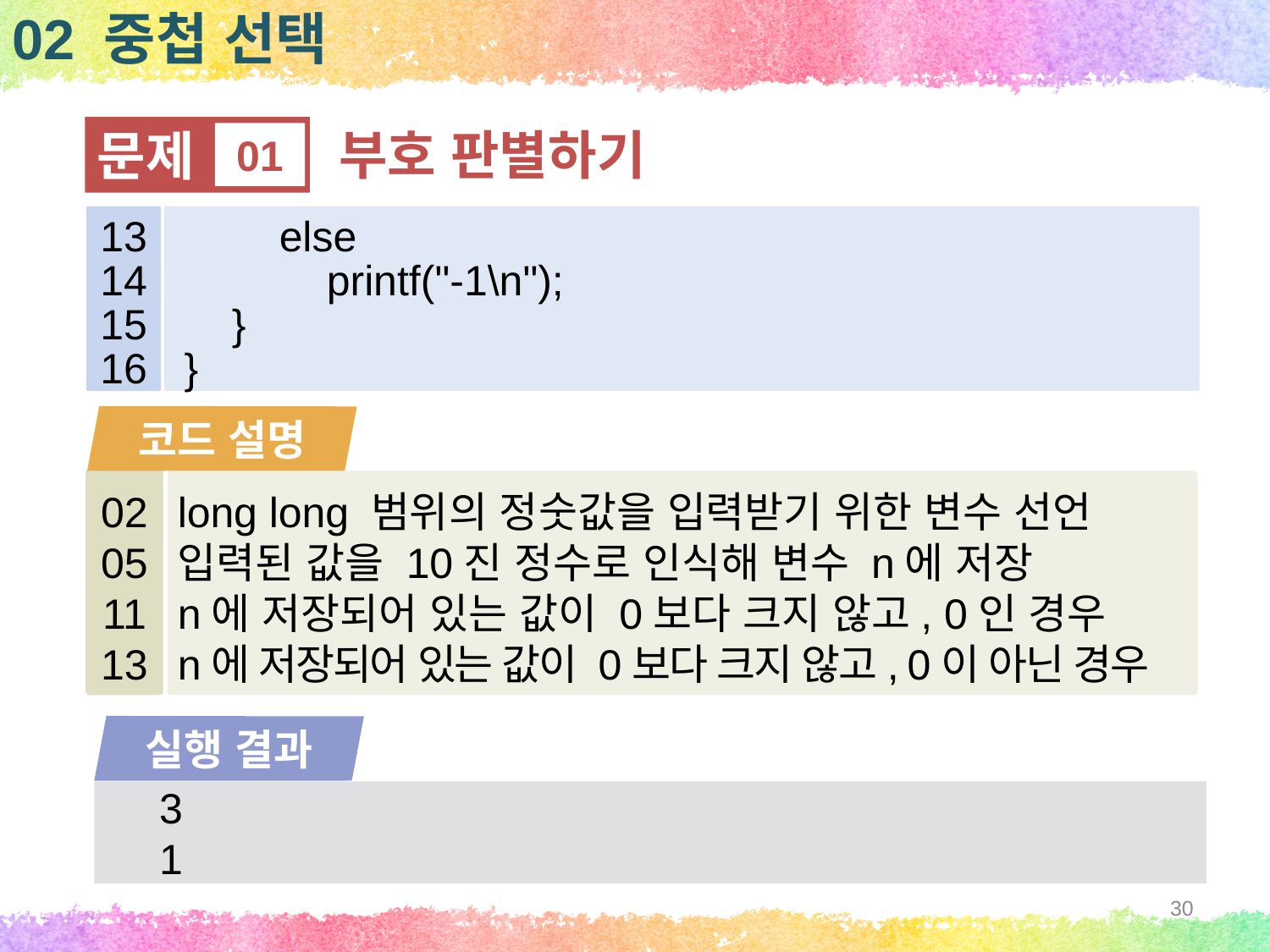

02 중첩 선택
문제
01
부호 판별하기
13
14
15
16
        else
            printf("-1\n");
    }
}
코드 설명

02
05
11
13
long long 범위의 정숫값을 입력받기 위한 변수 선언
입력된 값을 10진 정수로 인식해 변수 n에 저장
n에 저장되어 있는 값이 0보다 크지 않고, 0인 경우
n에 저장되어 있는 값이 0보다 크지 않고, 0이 아닌 경우
실행 결과
3
1
30